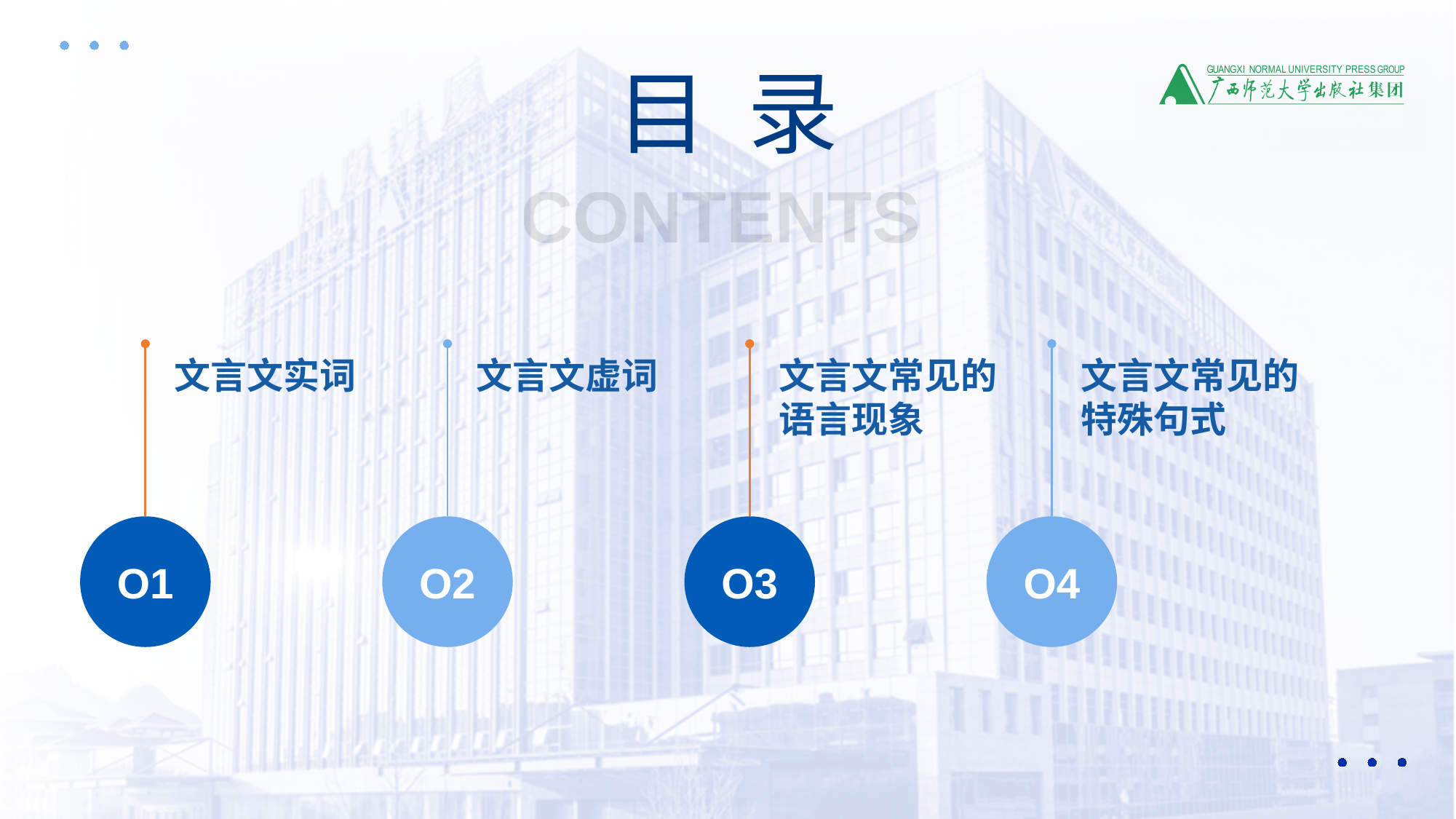

目  录
CONTENTS
文言文实词
文言文虚词
文言文常见的语言现象
文言文常见的特殊句式

O1
O2
O3
O4